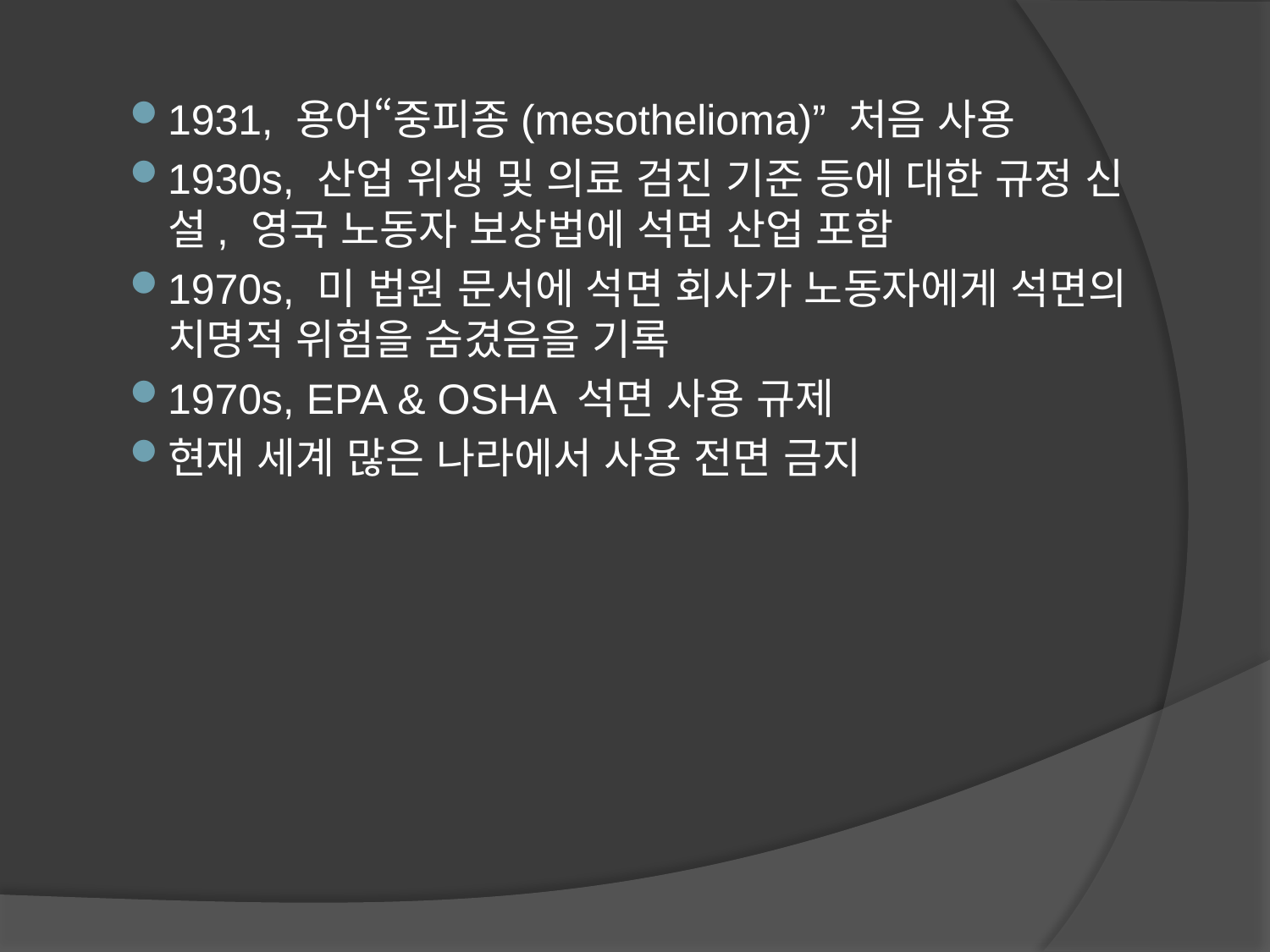

1931, 용어“중피종(mesothelioma)” 처음 사용
1930s, 산업 위생 및 의료 검진 기준 등에 대한 규정 신설, 영국 노동자 보상법에 석면 산업 포함
1970s, 미 법원 문서에 석면 회사가 노동자에게 석면의 치명적 위험을 숨겼음을 기록
1970s, EPA & OSHA 석면 사용 규제
현재 세계 많은 나라에서 사용 전면 금지